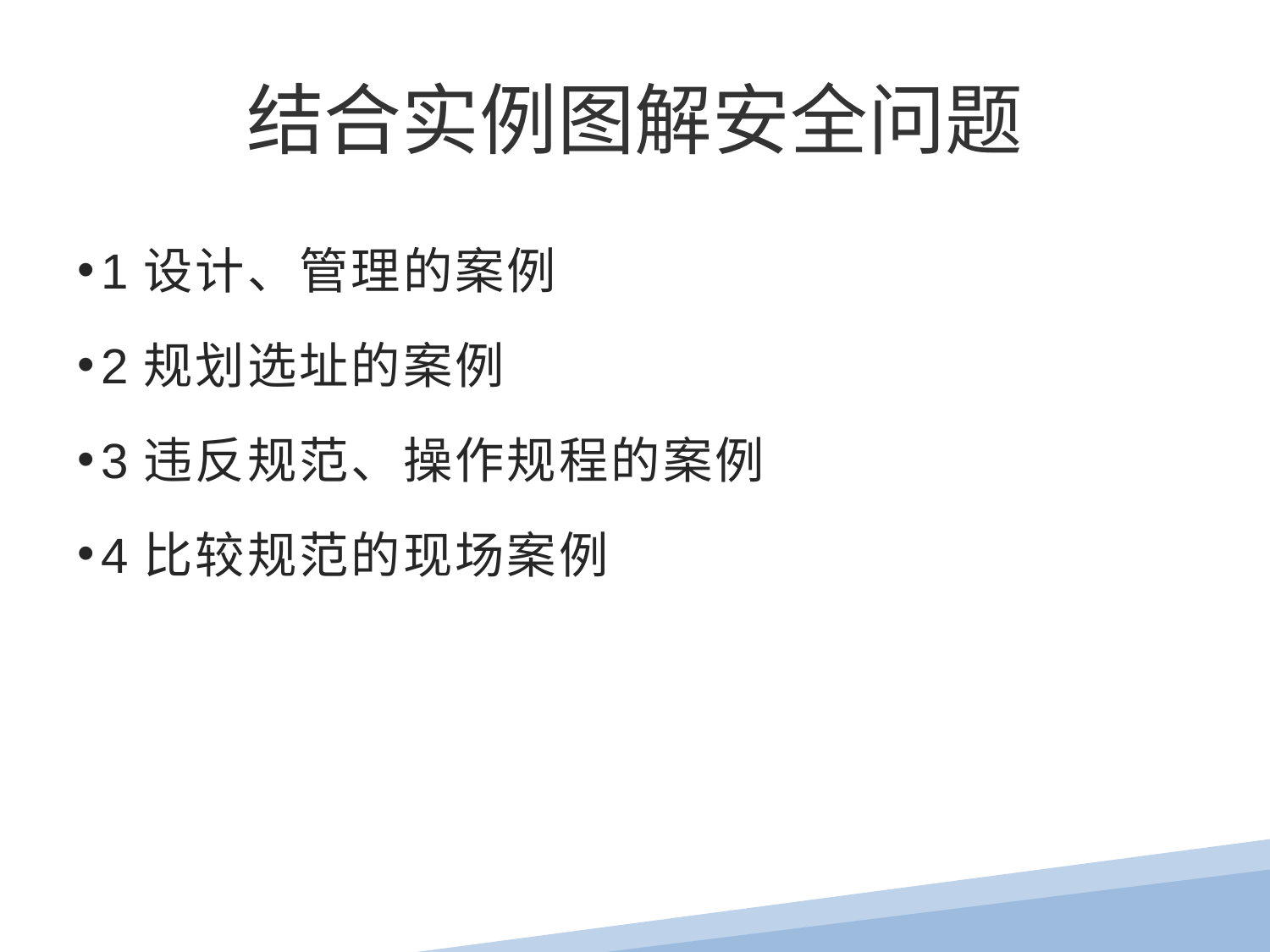

结合实例图解安全问题
1设计、管理的案例
2规划选址的案例
3违反规范、操作规程的案例
4比较规范的现场案例